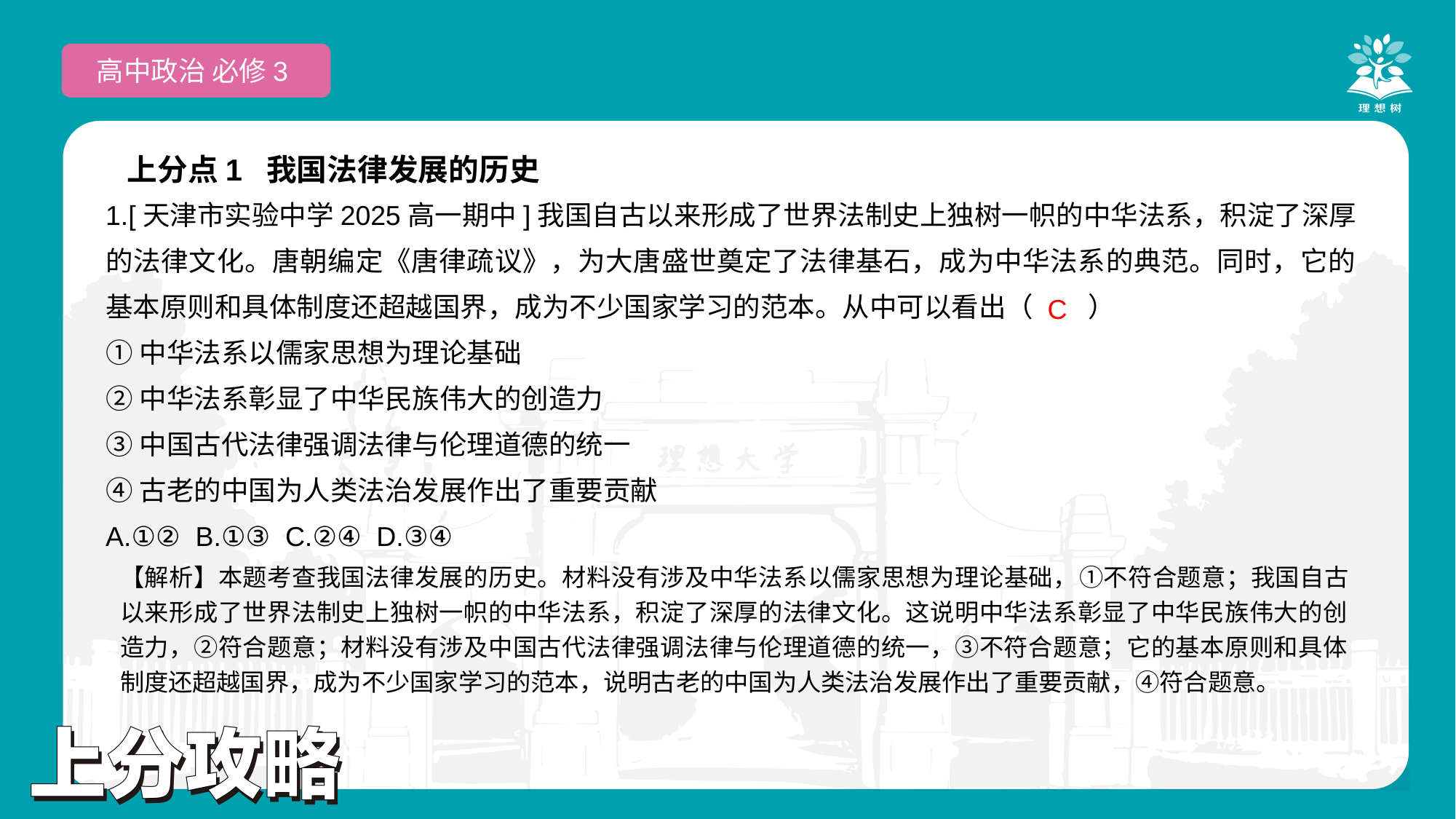

高中政治 必修3
上分点1  我国法律发展的历史
1.[天津市实验中学2025高一期中]我国自古以来形成了世界法制史上独树一帜的中华法系，积淀了深厚的法律文化。唐朝编定《唐律疏议》，为大唐盛世奠定了法律基石，成为中华法系的典范。同时，它的基本原则和具体制度还超越国界，成为不少国家学习的范本。从中可以看出（　　）
①中华法系以儒家思想为理论基础
②中华法系彰显了中华民族伟大的创造力
③中国古代法律强调法律与伦理道德的统一
④古老的中国为人类法治发展作出了重要贡献
A.①②  B.①③  C.②④  D.③④
 C
【解析】本题考查我国法律发展的历史。材料没有涉及中华法系以儒家思想为理论基础，①不符合题意；我国自古以来形成了世界法制史上独树一帜的中华法系，积淀了深厚的法律文化。这说明中华法系彰显了中华民族伟大的创造力，②符合题意；材料没有涉及中国古代法律强调法律与伦理道德的统一，③不符合题意；它的基本原则和具体制度还超越国界，成为不少国家学习的范本，说明古老的中国为人类法治发展作出了重要贡献，④符合题意。